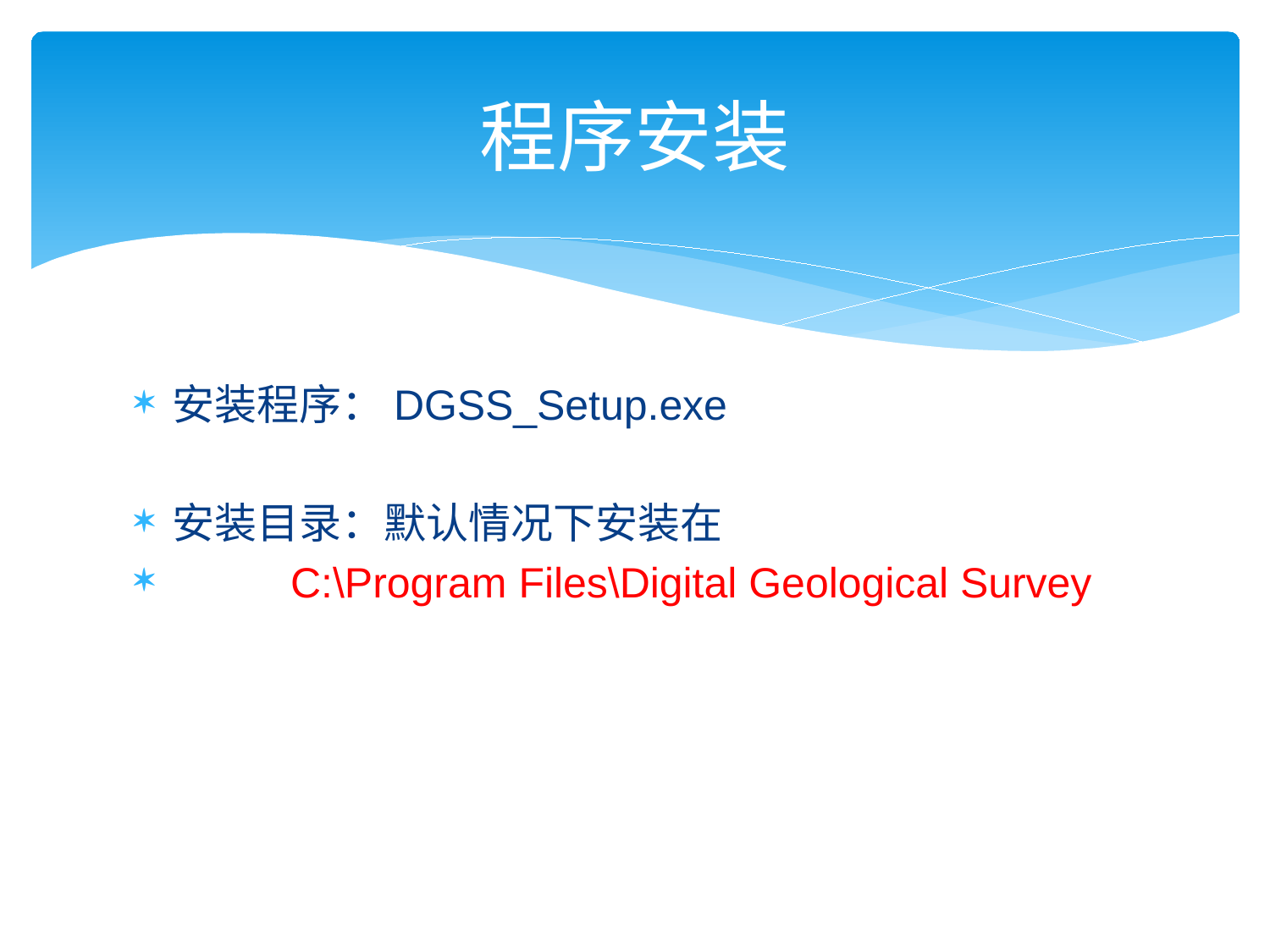

# 程序安装
安装程序：DGSS_Setup.exe

安装目录：默认情况下安装在
          C:\Program Files\Digital Geological Survey